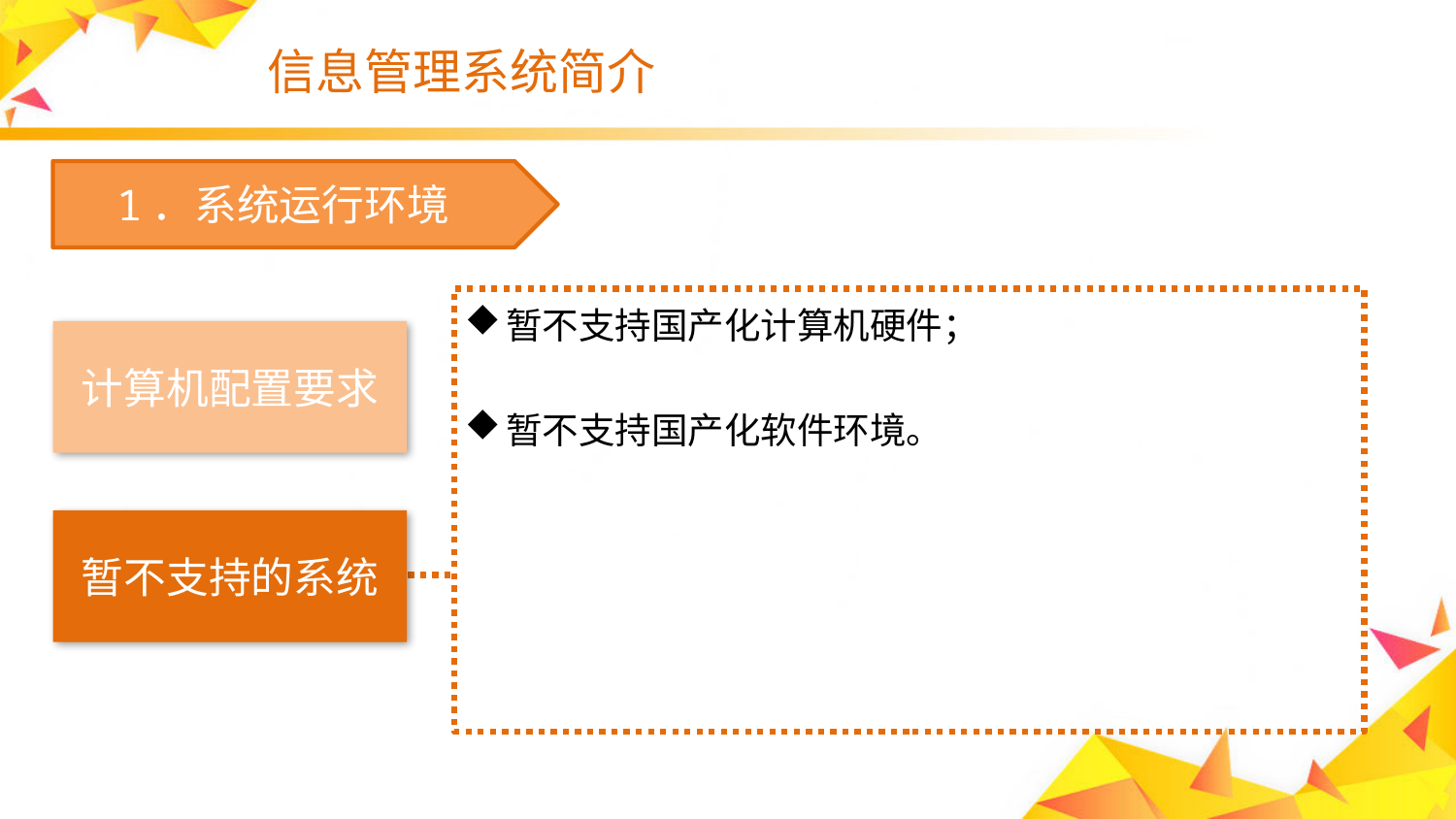

# 信息管理系统简介
　1．系统运行环境
暂不支持国产化计算机硬件；

暂不支持国产化软件环境。
计算机配置要求
暂不支持的系统